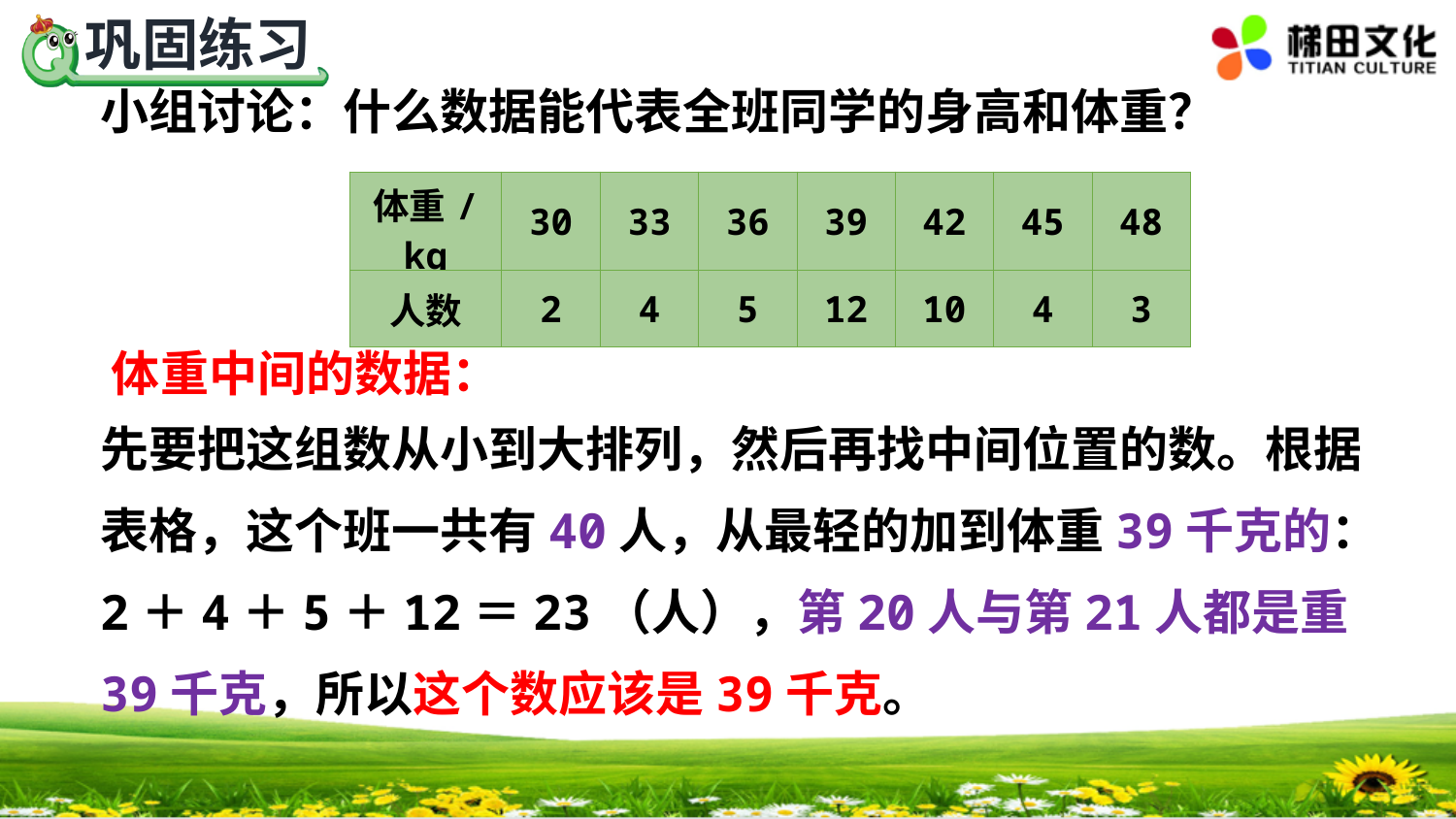

小组讨论：什么数据能代表全班同学的身高和体重？
| 体重/kg | 30 | 33 | 36 | 39 | 42 | 45 | 48 |
| --- | --- | --- | --- | --- | --- | --- | --- |
| 人数 | 2 | 4 | 5 | 12 | 10 | 4 | 3 |
体重中间的数据：
先要把这组数从小到大排列，然后再找中间位置的数。根据表格，这个班一共有40人，从最轻的加到体重39千克的：2＋4＋5＋12＝23（人），第20人与第21人都是重39千克，所以这个数应该是39千克。